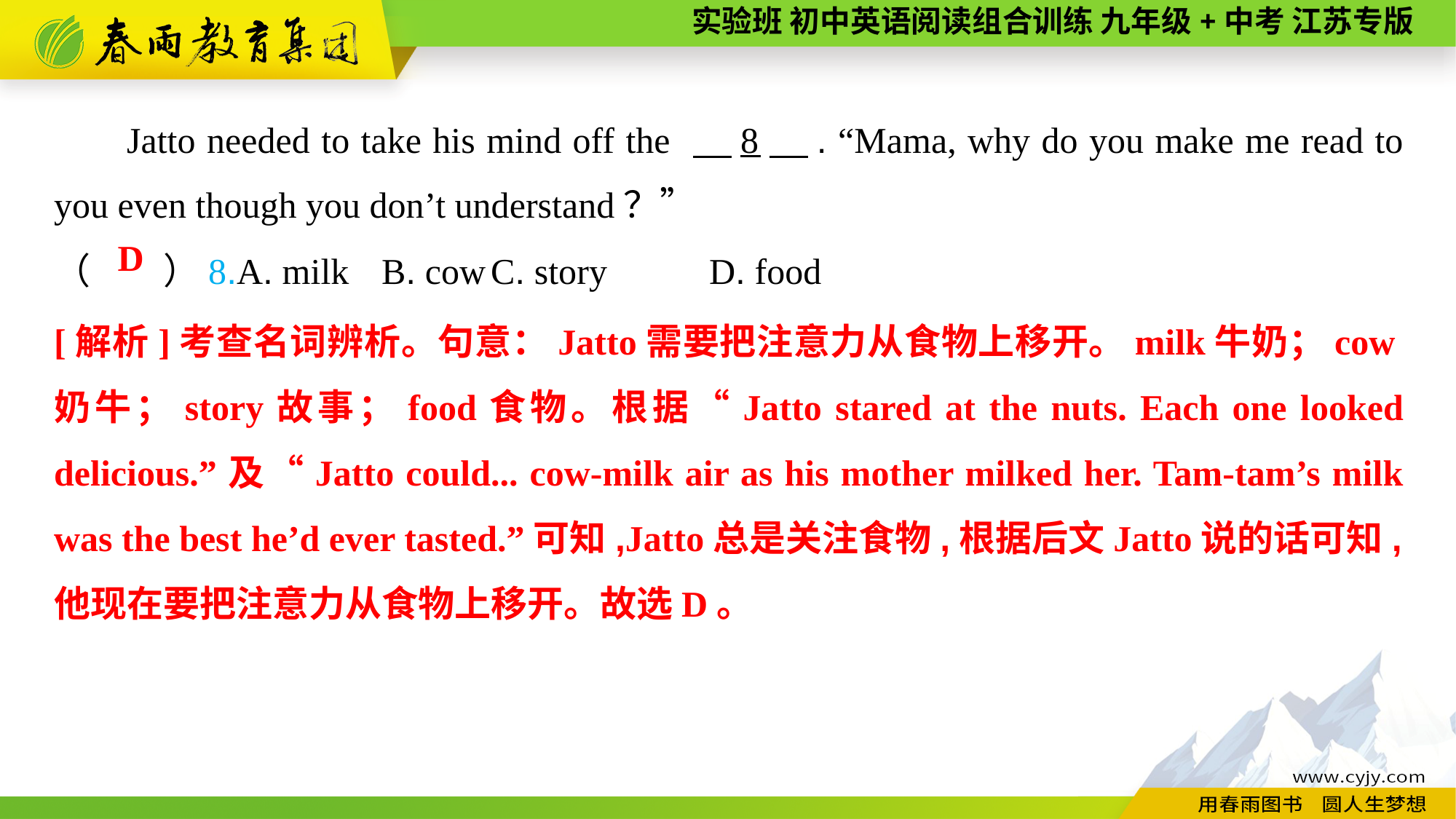

Jatto needed to take his mind off the 　8　. “Mama, why do you make me read to you even though you don’t understand？”
（　　）8.A. milk	B. cow	C. story	D. food
D
[解析]考查名词辨析。句意：Jatto需要把注意力从食物上移开。milk牛奶；cow奶牛；story故事；food食物。根据“Jatto stared at the nuts. Each one looked delicious.”及“Jatto could... cow-milk air as his mother milked her. Tam-tam’s milk was the best he’d ever tasted.”可知,Jatto总是关注食物,根据后文Jatto说的话可知,他现在要把注意力从食物上移开。故选D。